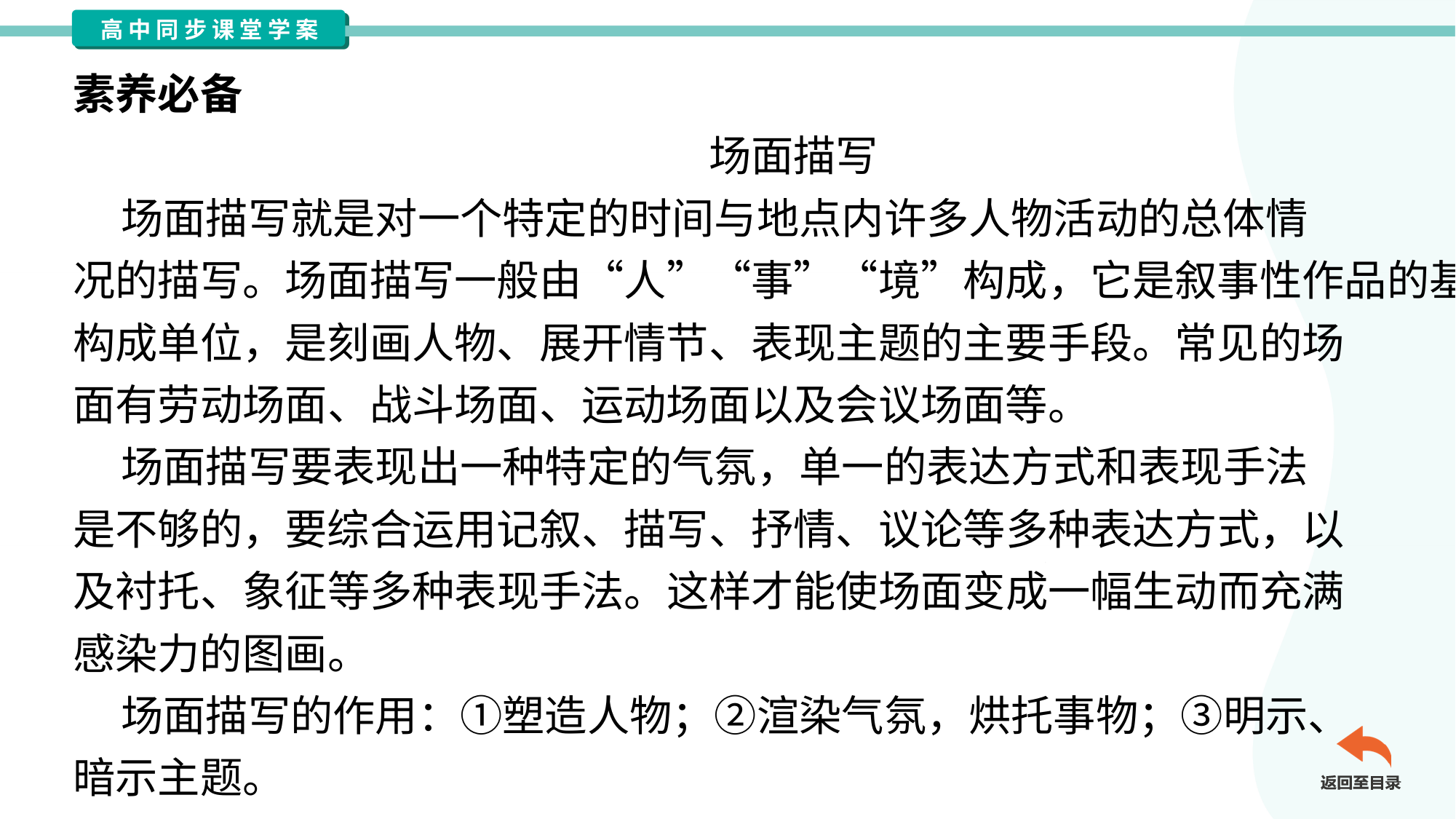

素养必备
场面描写
    场面描写就是对一个特定的时间与地点内许多人物活动的总体情
况的描写。场面描写一般由“人”“事”“境”构成，它是叙事性作品的基本
构成单位，是刻画人物、展开情节、表现主题的主要手段。常见的场
面有劳动场面、战斗场面、运动场面以及会议场面等。
    场面描写要表现出一种特定的气氛，单一的表达方式和表现手法
是不够的，要综合运用记叙、描写、抒情、议论等多种表达方式，以
及衬托、象征等多种表现手法。这样才能使场面变成一幅生动而充满
感染力的图画。
    场面描写的作用：①塑造人物；②渲染气氛，烘托事物；③明示、
暗示主题。